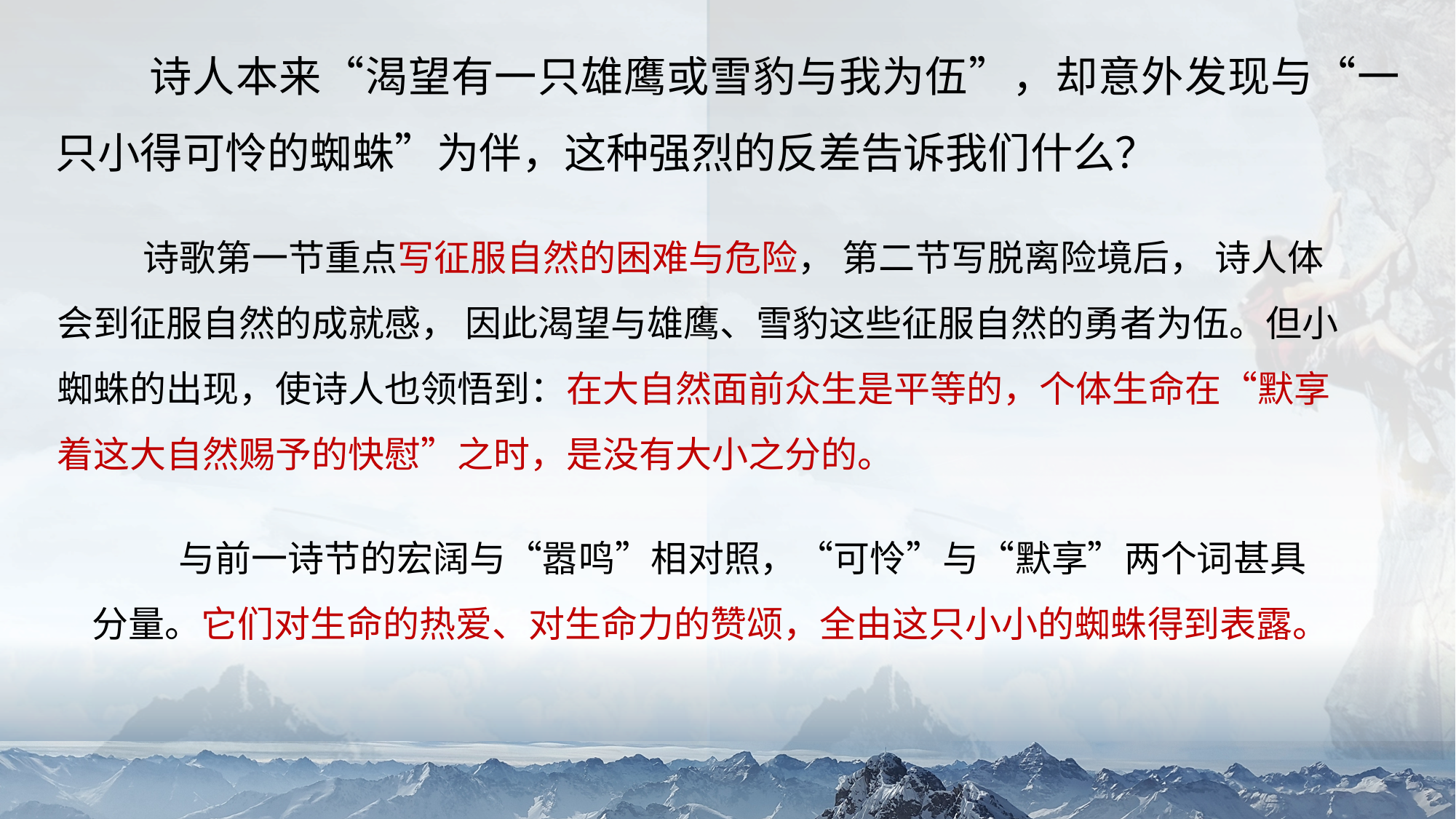

诗人本来“渴望有一只雄鹰或雪豹与我为伍”，却意外发现与“一只小得可怜的蜘蛛”为伴，这种强烈的反差告诉我们什么？
诗歌第一节重点写征服自然的困难与危险， 第二节写脱离险境后， 诗人体会到征服自然的成就感， 因此渴望与雄鹰、雪豹这些征服自然的勇者为伍。但小蜘蛛的出现，使诗人也领悟到：在大自然面前众生是平等的，个体生命在“默享着这大自然赐予的快慰”之时，是没有大小之分的。
与前一诗节的宏阔与“嚣鸣”相对照，“可怜”与“默享”两个词甚具分量。它们对生命的热爱、对生命力的赞颂，全由这只小小的蜘蛛得到表露。